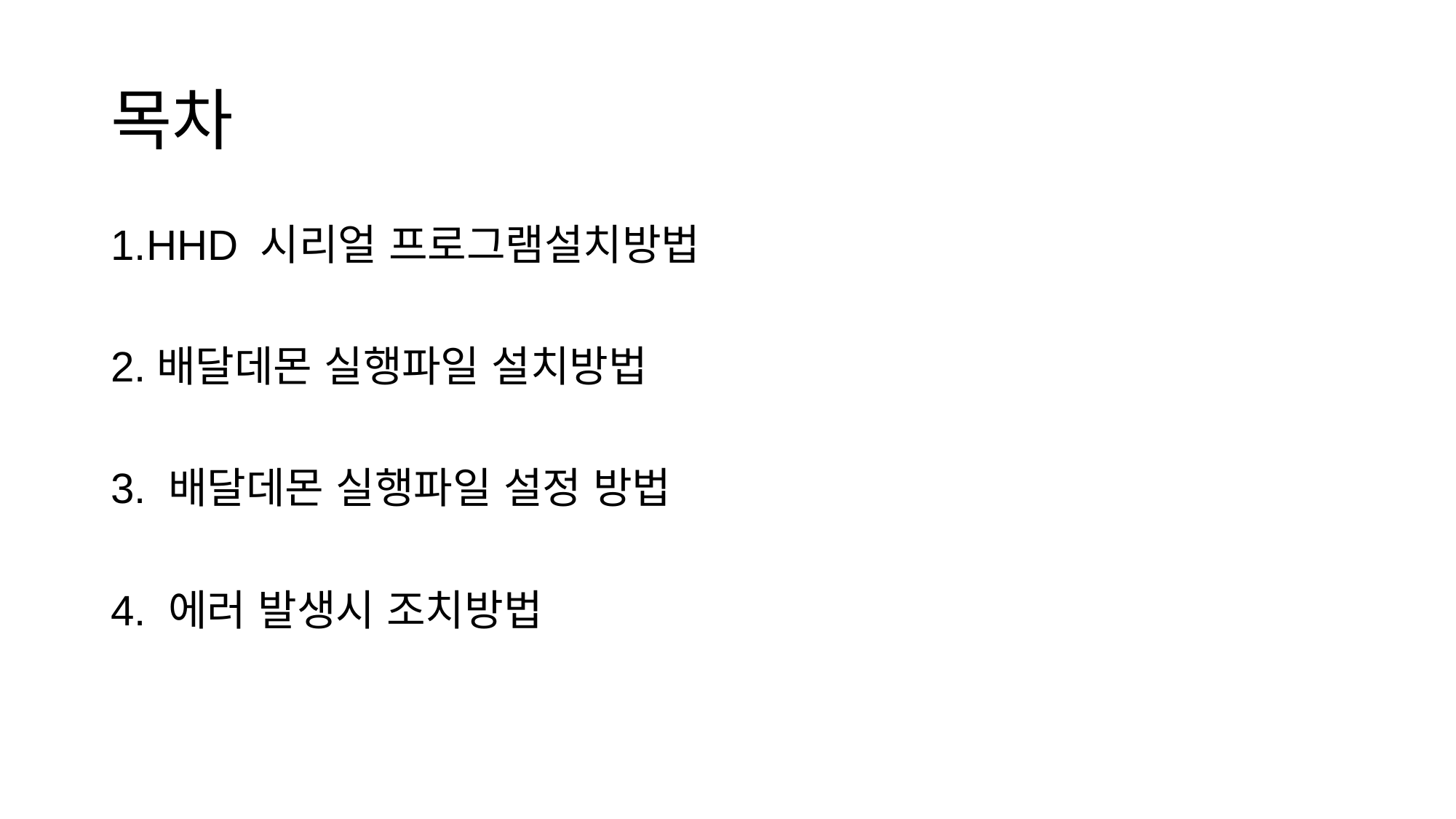

# 목차
1.HHD 시리얼 프로그램설치방법

2.배달데몬 실행파일 설치방법

3. 배달데몬 실행파일 설정 방법

4. 에러 발생시 조치방법